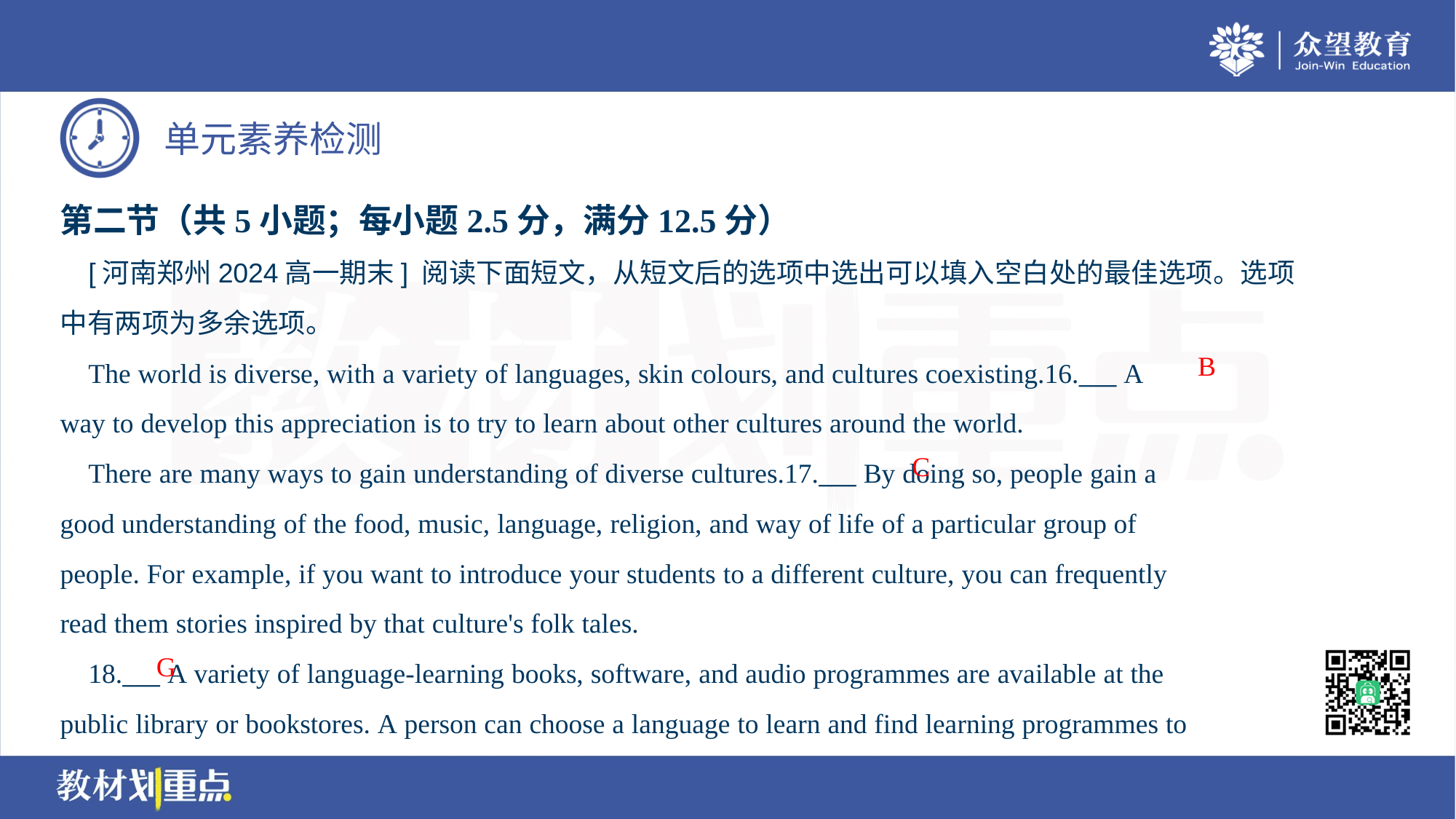

第二节（共5小题；每小题2.5分，满分12.5分）
    [河南郑州2024高一期末] 阅读下面短文，从短文后的选项中选出可以填入空白处的最佳选项。选项
中有两项为多余选项。
    The world is diverse, with a variety of languages, skin colours, and cultures coexisting.16.___ A
way to develop this appreciation is to try to learn about other cultures around the world.
    There are many ways to gain understanding of diverse cultures.17.___ By doing so, people gain a
good understanding of the food, music, language, religion, and way of life of a particular group of
people. For example, if you want to introduce your students to a different culture, you can frequently
read them stories inspired by that culture's folk tales.
    18.___ A variety of language-learning books, software, and audio programmes are available at the
public library or bookstores. A person can choose a language to learn and find learning programmes to

B
C
G